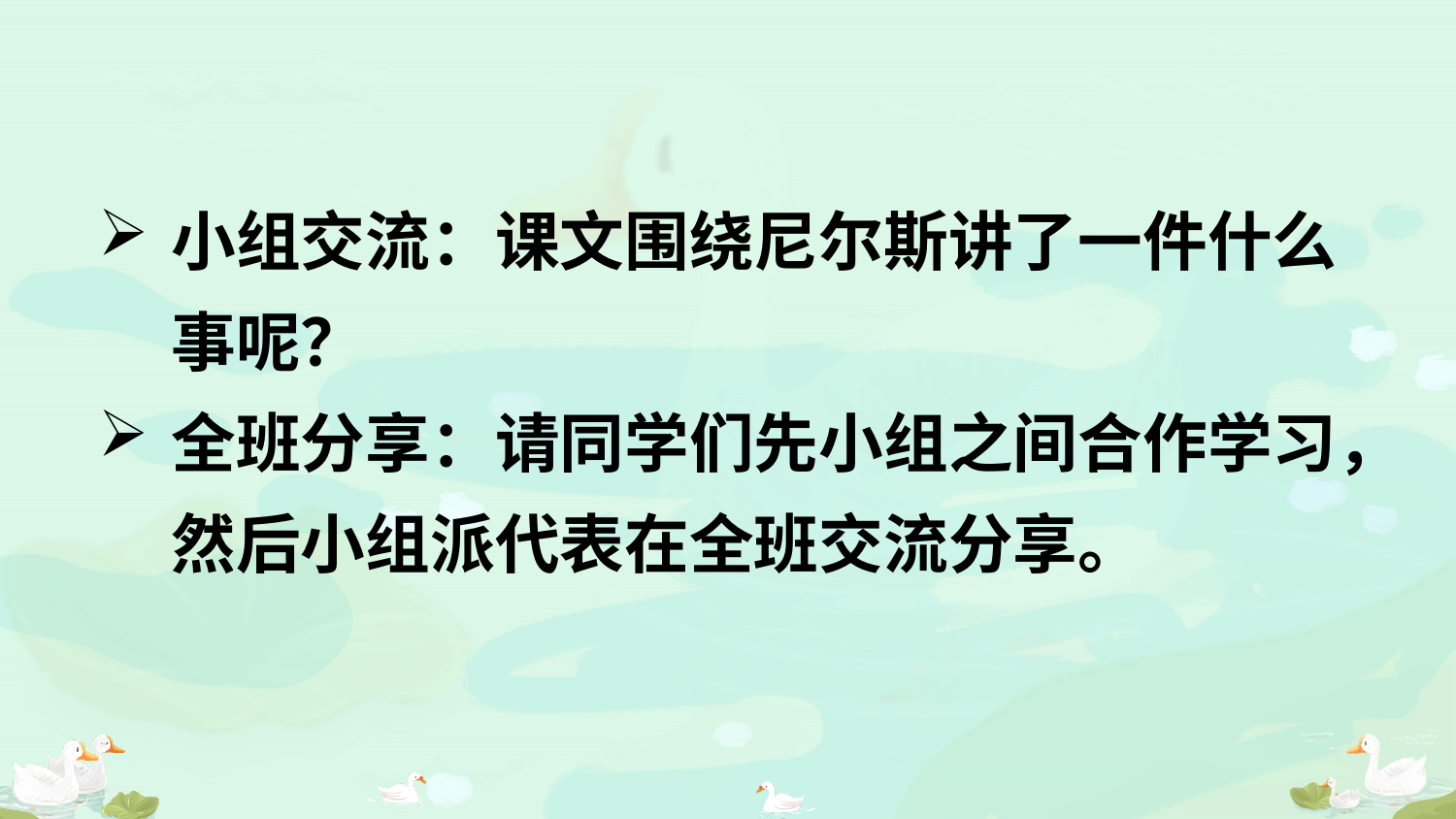

小组交流：课文围绕尼尔斯讲了一件什么事呢？
全班分享：请同学们先小组之间合作学习，然后小组派代表在全班交流分享。